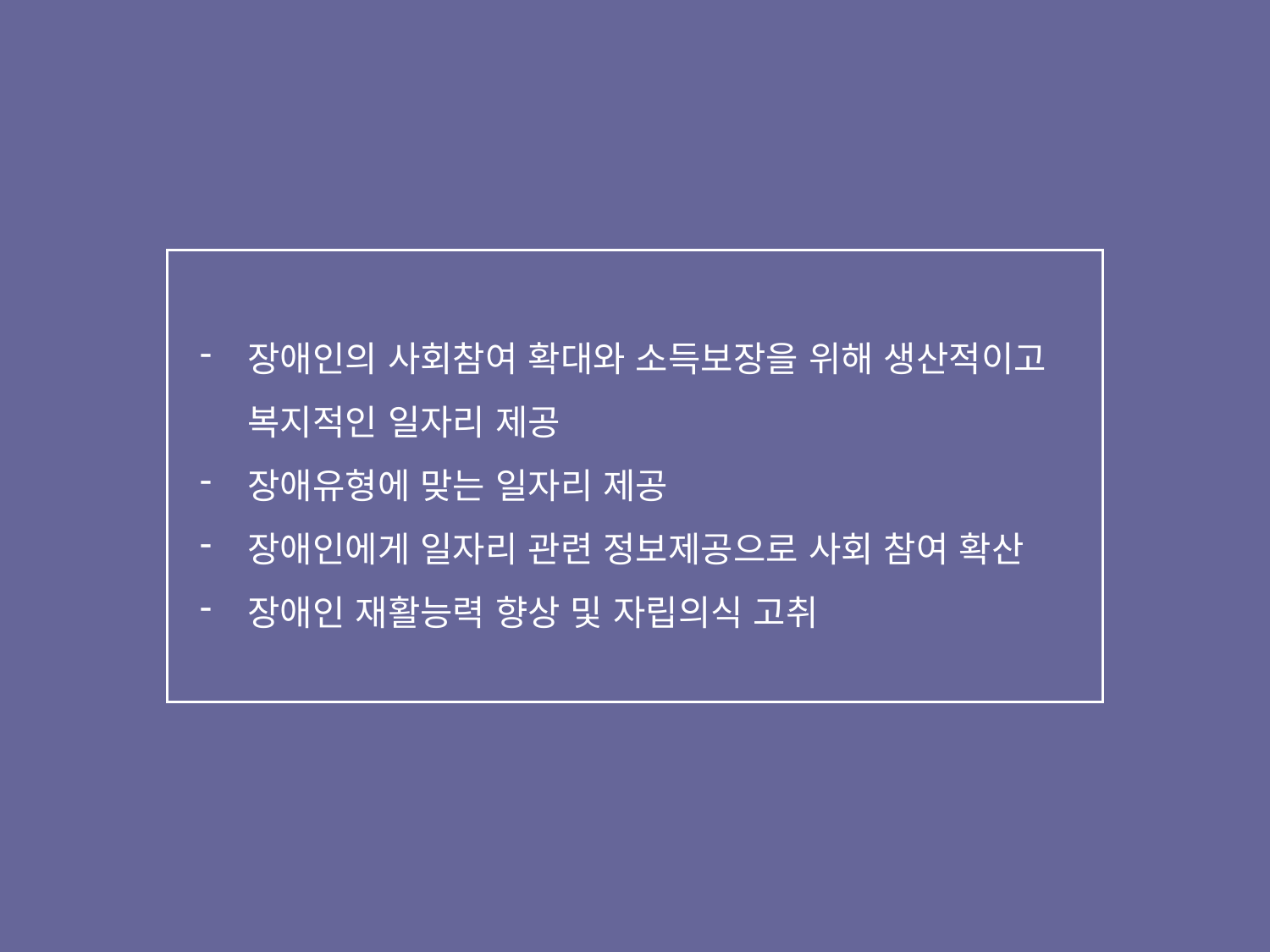

장애인의 사회참여 확대와 소득보장을 위해 생산적이고 복지적인 일자리 제공
장애유형에 맞는 일자리 제공
장애인에게 일자리 관련 정보제공으로 사회 참여 확산
장애인 재활능력 향상 및 자립의식 고취